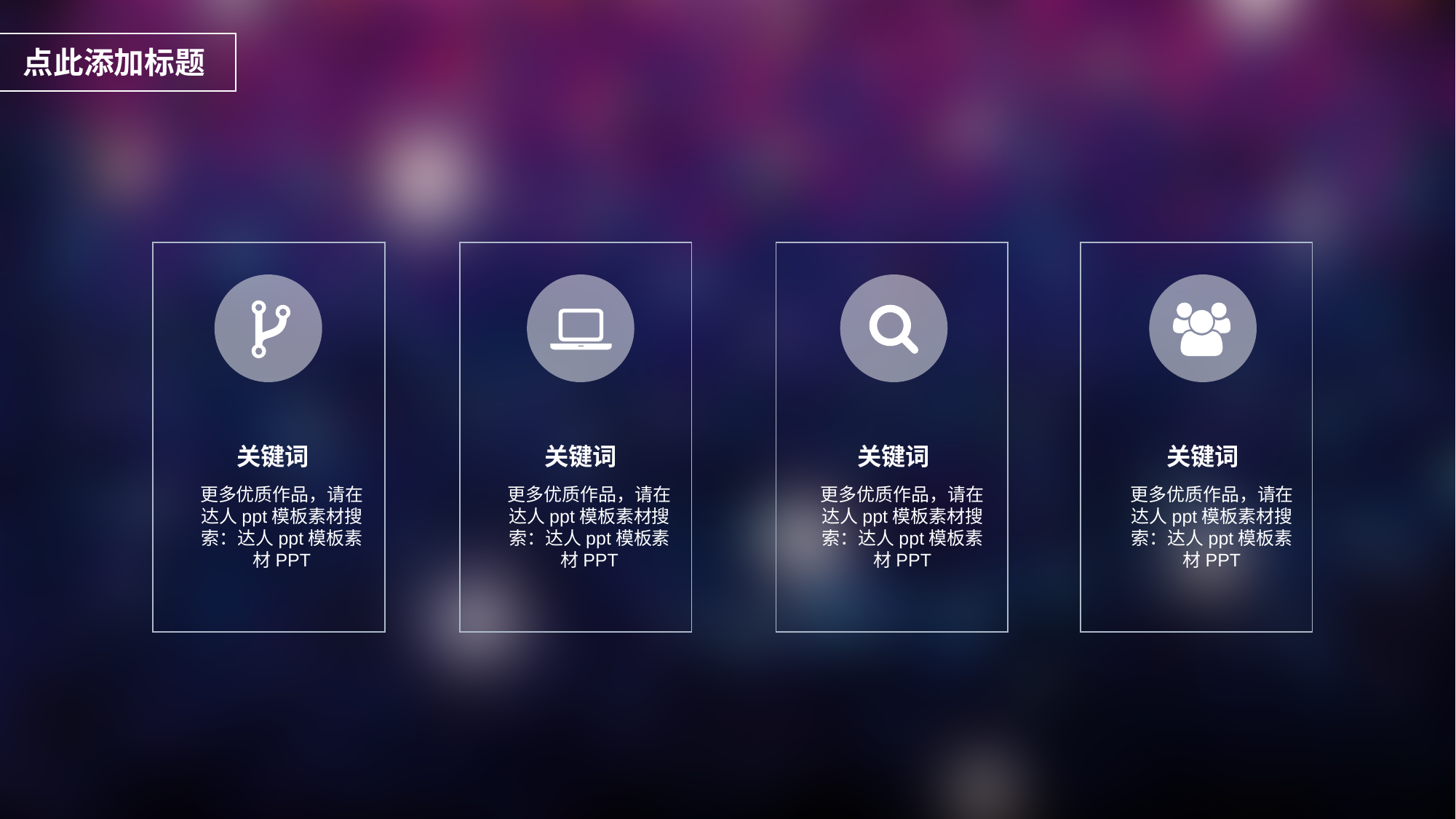

点此添加标题

关键词
关键词
关键词
关键词
更多优质作品，请在达人ppt模板素材搜索：达人ppt模板素材PPT
更多优质作品，请在达人ppt模板素材搜索：达人ppt模板素材PPT
更多优质作品，请在达人ppt模板素材搜索：达人ppt模板素材PPT
更多优质作品，请在达人ppt模板素材搜索：达人ppt模板素材PPT